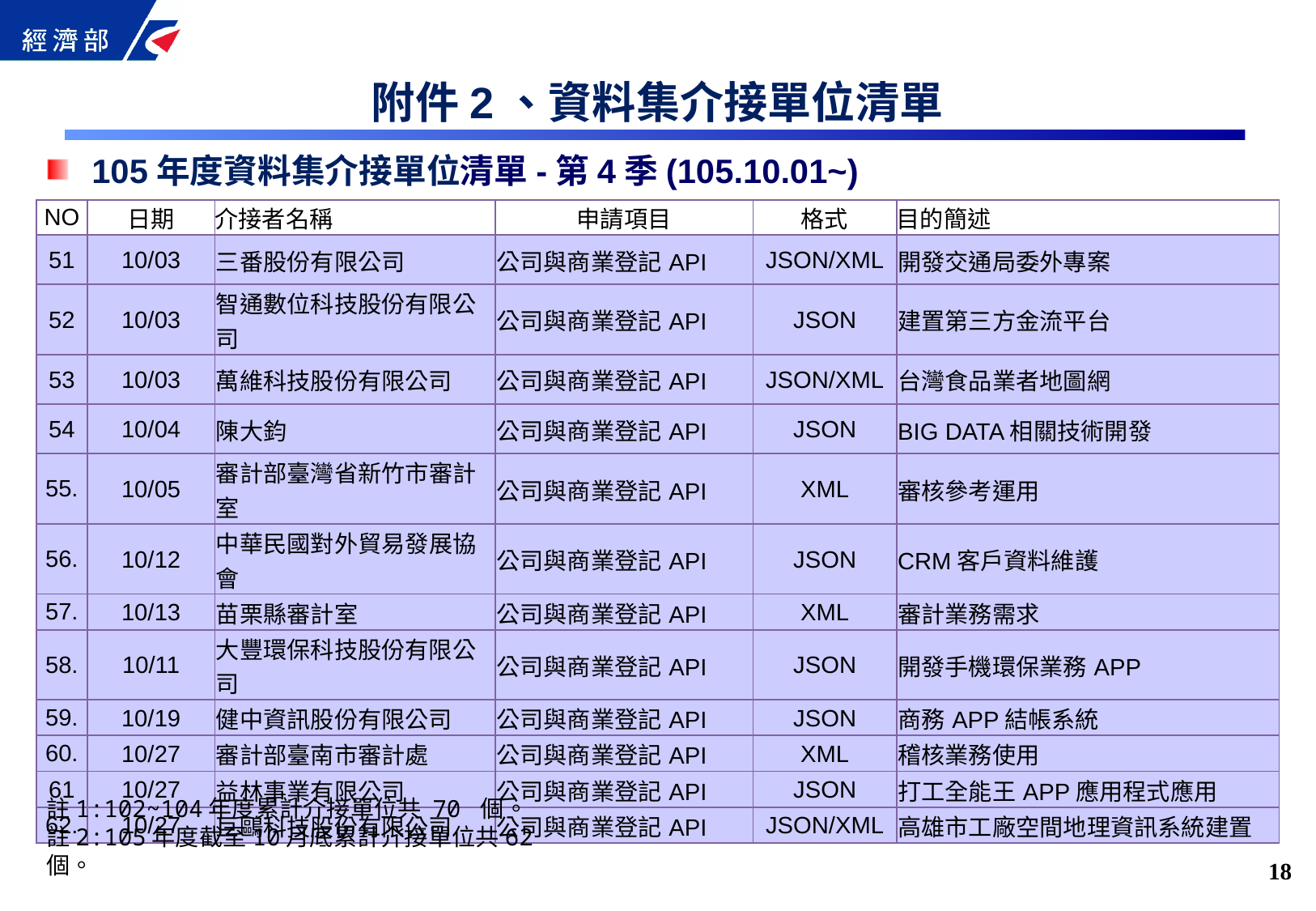

附件2、資料集介接單位清單
105年度資料集介接單位清單-第4季(105.10.01~)

| NO | 日期 | 介接者名稱 | 申請項目 | 格式 | 目的簡述 |
| --- | --- | --- | --- | --- | --- |
| 51 | 10/03 | 三番股份有限公司 | 公司與商業登記API | JSON/XML | 開發交通局委外專案 |
| 52 | 10/03 | 智通數位科技股份有限公司 | 公司與商業登記API | JSON | 建置第三方金流平台 |
| 53 | 10/03 | 萬維科技股份有限公司 | 公司與商業登記API | JSON/XML | 台灣食品業者地圖網 |
| 54 | 10/04 | 陳大鈞 | 公司與商業登記API | JSON | BIG DATA相關技術開發 |
| 55. | 10/05 | 審計部臺灣省新竹市審計室 | 公司與商業登記API | XML | 審核參考運用 |
| 56. | 10/12 | 中華民國對外貿易發展協會 | 公司與商業登記API | JSON | CRM客戶資料維護 |
| 57. | 10/13 | 苗栗縣審計室 | 公司與商業登記API | XML | 審計業務需求 |
| 58. | 10/11 | 大豐環保科技股份有限公司 | 公司與商業登記API | JSON | 開發手機環保業務APP |
| 59. | 10/19 | 健中資訊股份有限公司 | 公司與商業登記API | JSON | 商務APP結帳系統 |
| 60. | 10/27 | 審計部臺南市審計處 | 公司與商業登記API | XML | 稽核業務使用 |
| 61 | 10/27 | 益林事業有限公司 | 公司與商業登記API | JSON | 打工全能王APP應用程式應用 |
| 62. | 10/27 | 巨鷗科技股份有限公司 | 公司與商業登記API | JSON/XML | 高雄市工廠空間地理資訊系統建置 |
註1:102~104年度累計介接單位共 70 個。
註2:105年度截至10月底累計介接單位共62個。
18